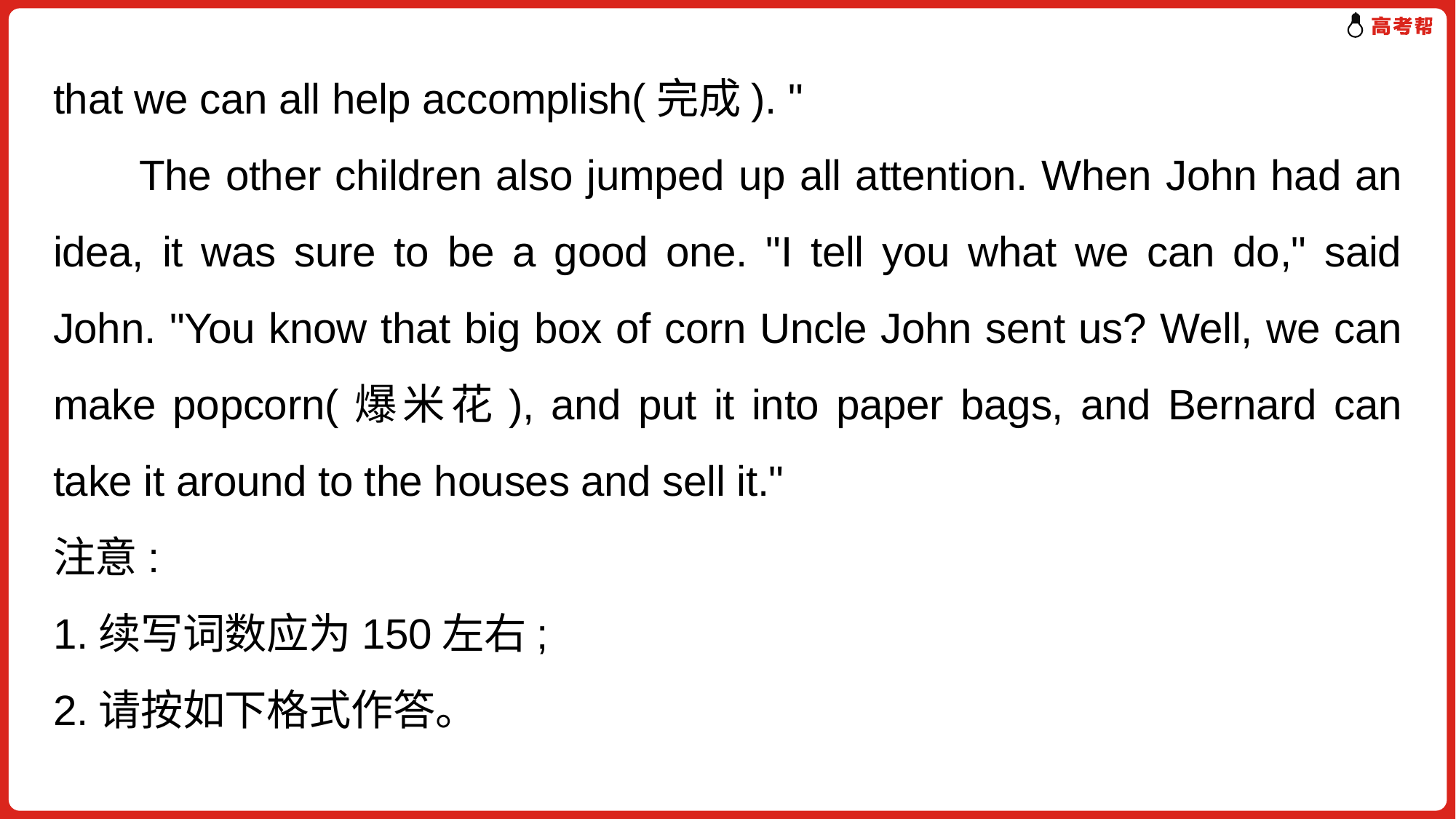

that we can all help accomplish(完成). "
      The other children also jumped up all attention. When John had an idea, it was sure to be a good one. "I tell you what we can do," said John. "You know that big box of corn Uncle John sent us? Well, we can make popcorn(爆米花), and put it into paper bags, and Bernard can take it around to the houses and sell it."
注意:
1.续写词数应为150左右;
2.请按如下格式作答。